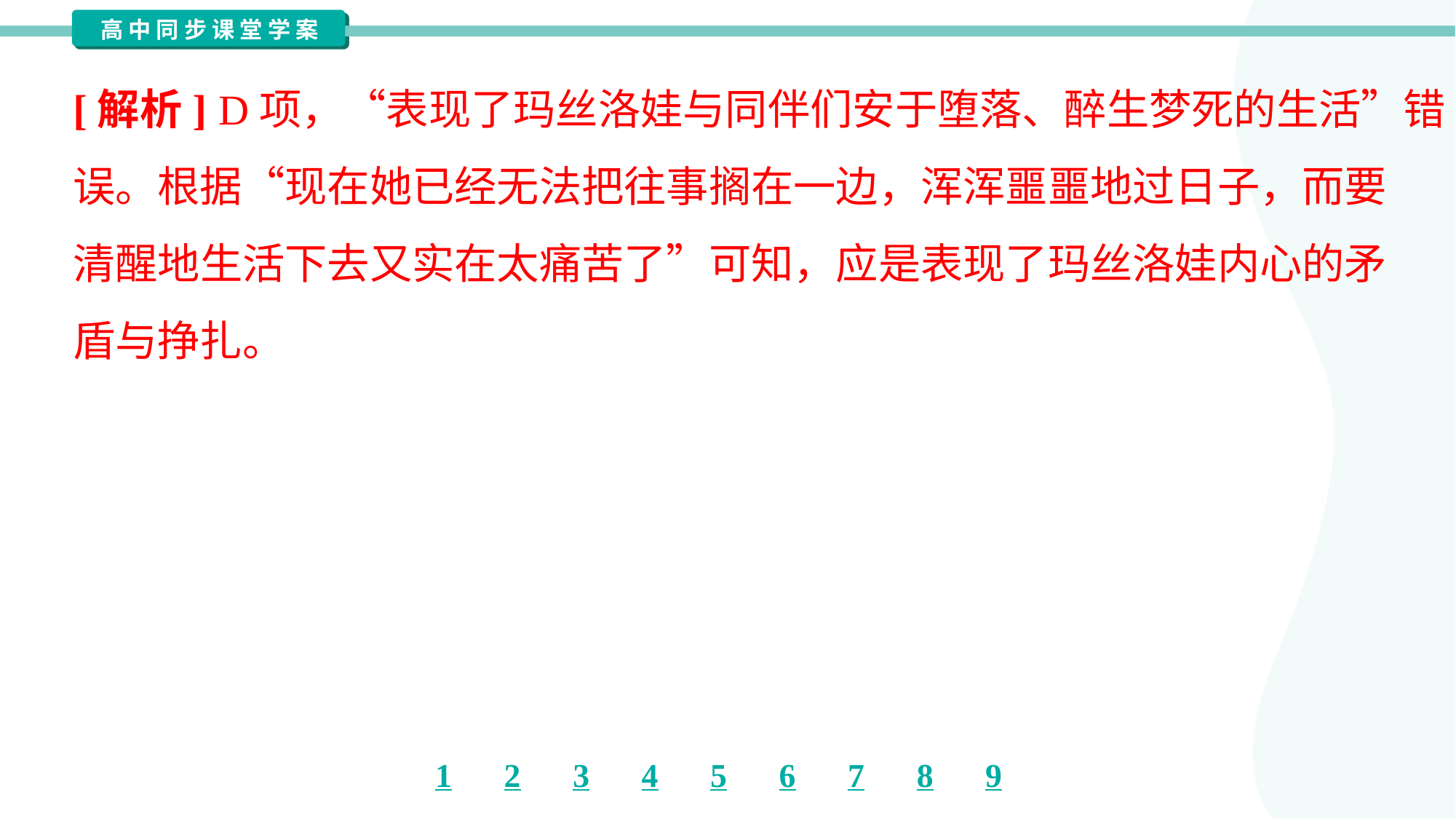

[解析] D项，“表现了玛丝洛娃与同伴们安于堕落、醉生梦死的生活”错
误。根据“现在她已经无法把往事搁在一边，浑浑噩噩地过日子，而要
清醒地生活下去又实在太痛苦了”可知，应是表现了玛丝洛娃内心的矛
盾与挣扎。